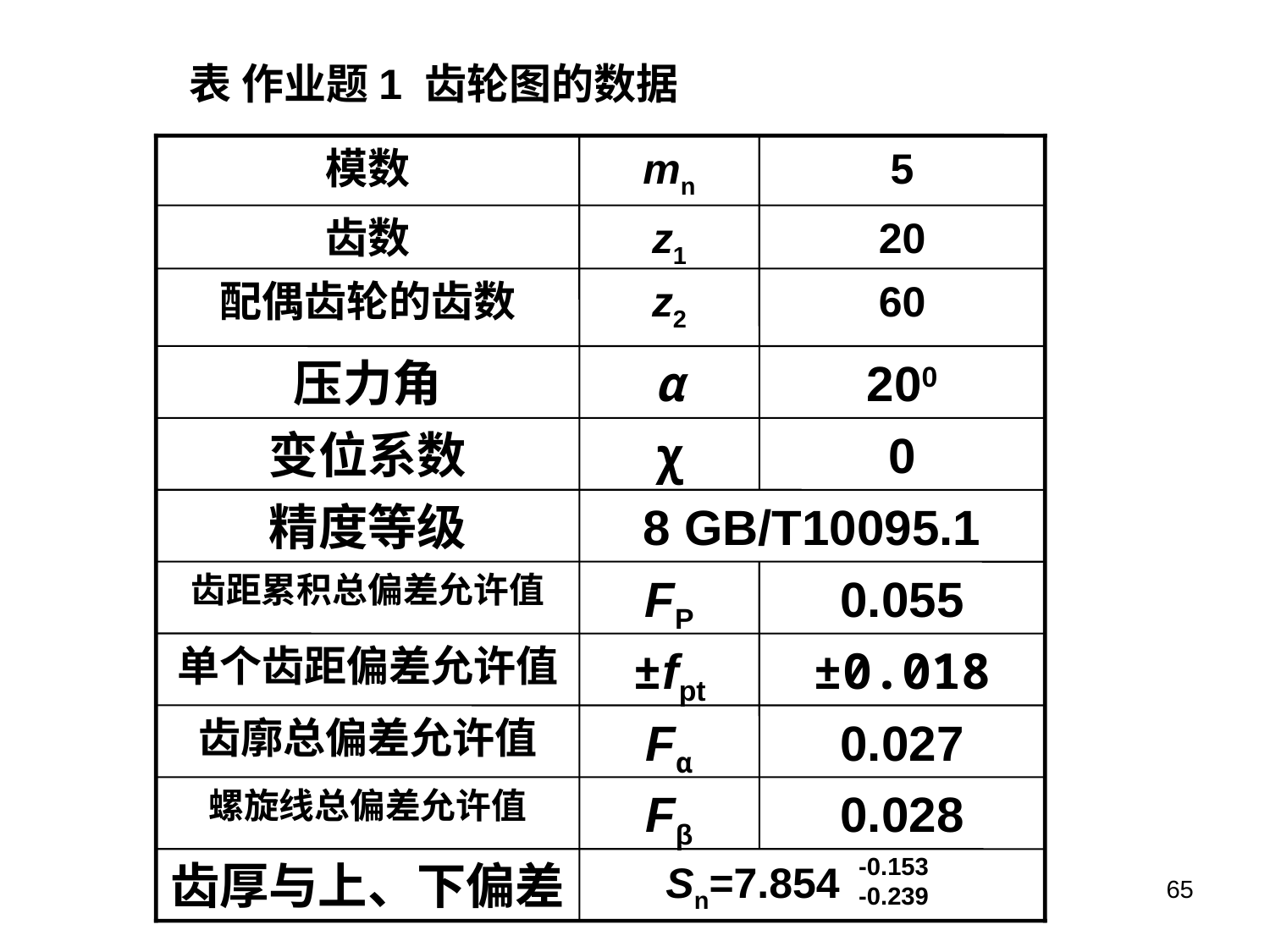

表 作业题1 齿轮图的数据
模数

mn

5

齿数

z1
20
配偶齿轮的齿数

z2
60
压力角

α
200
变位系数

χ
0
精度等级

8 GB/T10095.1
齿距累积总偏差允许值

FP
0.055

单个齿距偏差允许值

±fpt
±0.018
齿廓总偏差允许值

Fα
0.027
螺旋线总偏差允许值

Fβ
0.028
-0.153
-0.239
齿厚与上、下偏差

Sn=7.854

65